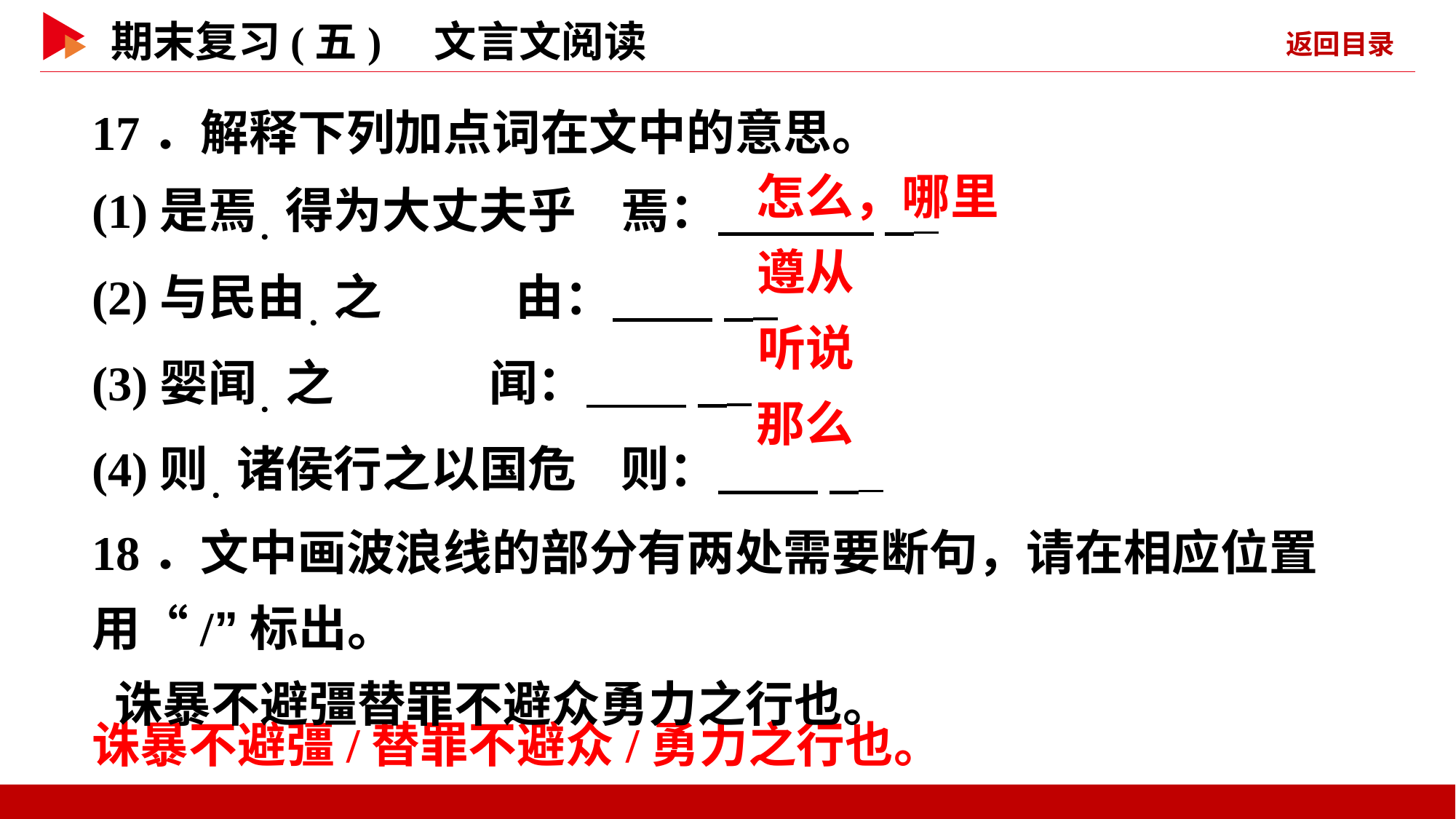

17．解释下列加点词在文中的意思。
(1)是焉．得为大丈夫乎    焉：              _
(2)与民由．之            由：         _
(3)婴闻．之              闻：         _
(4)则．诸侯行之以国危    则：         _
18．文中画波浪线的部分有两处需要断句，请在相应位置用“/”标出。
 诛暴不避彊替罪不避众勇力之行也。
 怎么，哪里
 遵从
 听说
 那么
 诛暴不避彊/替罪不避众/勇力之行也。